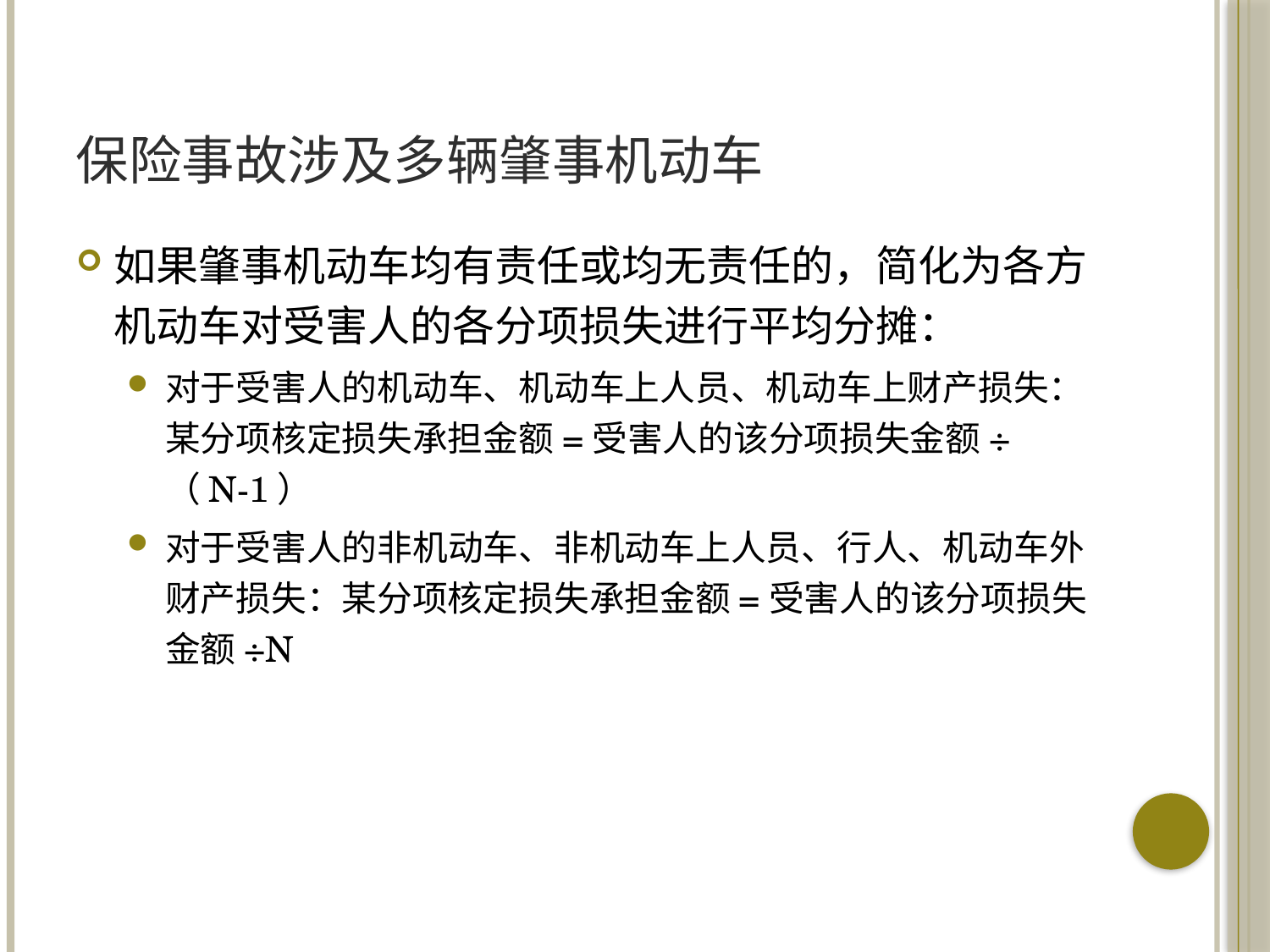

# 保险事故涉及多辆肇事机动车
如果肇事机动车均有责任或均无责任的，简化为各方机动车对受害人的各分项损失进行平均分摊：
对于受害人的机动车、机动车上人员、机动车上财产损失：某分项核定损失承担金额=受害人的该分项损失金额÷（N-1）
对于受害人的非机动车、非机动车上人员、行人、机动车外财产损失：某分项核定损失承担金额=受害人的该分项损失金额÷N